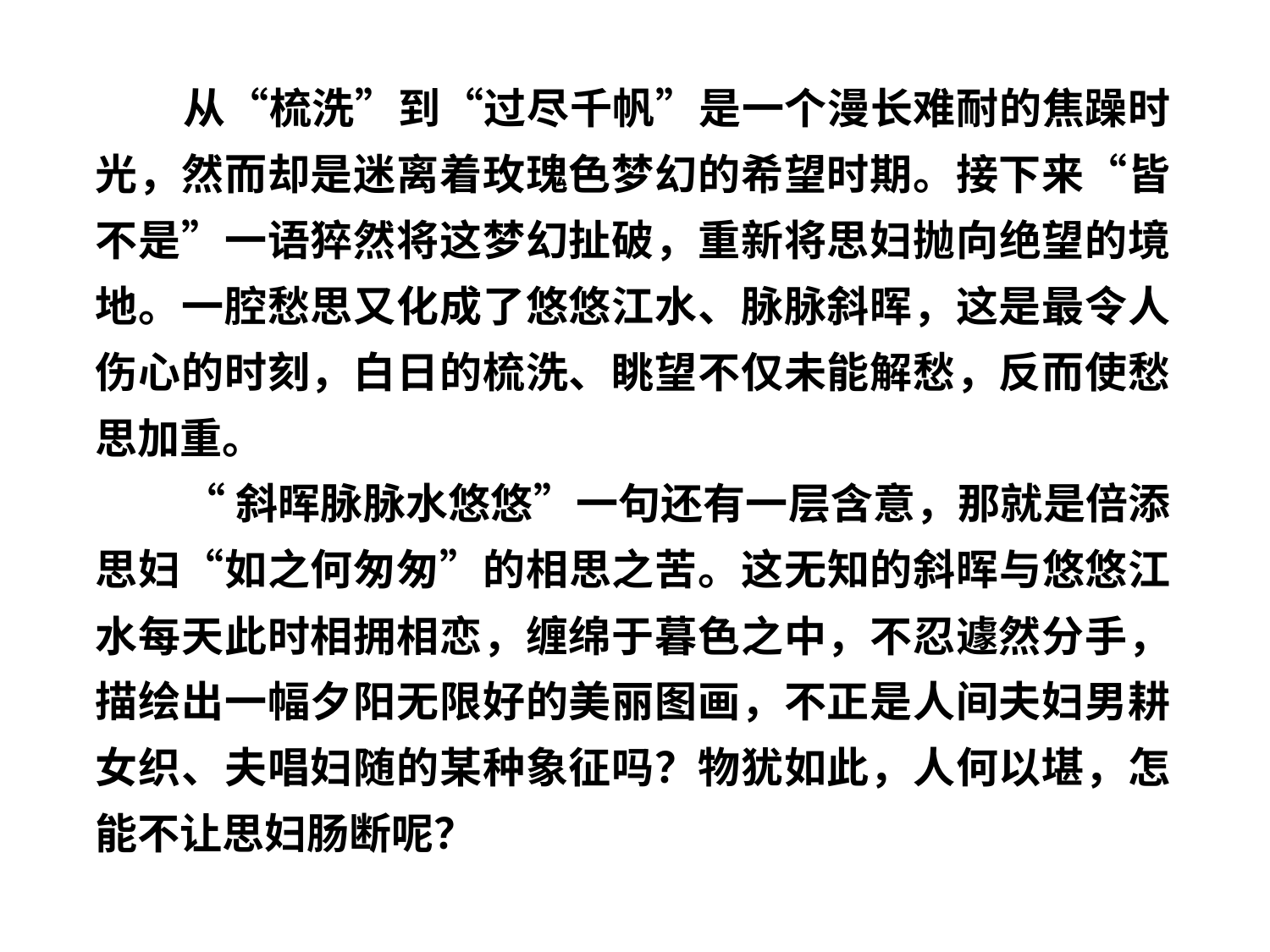

从“梳洗”到“过尽千帆”是一个漫长难耐的焦躁时光，然而却是迷离着玫瑰色梦幻的希望时期。接下来“皆不是”一语猝然将这梦幻扯破，重新将思妇抛向绝望的境地。一腔愁思又化成了悠悠江水、脉脉斜晖，这是最令人伤心的时刻，白日的梳洗、眺望不仅未能解愁，反而使愁思加重。
“斜晖脉脉水悠悠”一句还有一层含意，那就是倍添思妇“如之何匆匆”的相思之苦。这无知的斜晖与悠悠江水每天此时相拥相恋，缠绵于暮色之中，不忍遽然分手，描绘出一幅夕阳无限好的美丽图画，不正是人间夫妇男耕女织、夫唱妇随的某种象征吗？物犹如此，人何以堪，怎能不让思妇肠断呢？